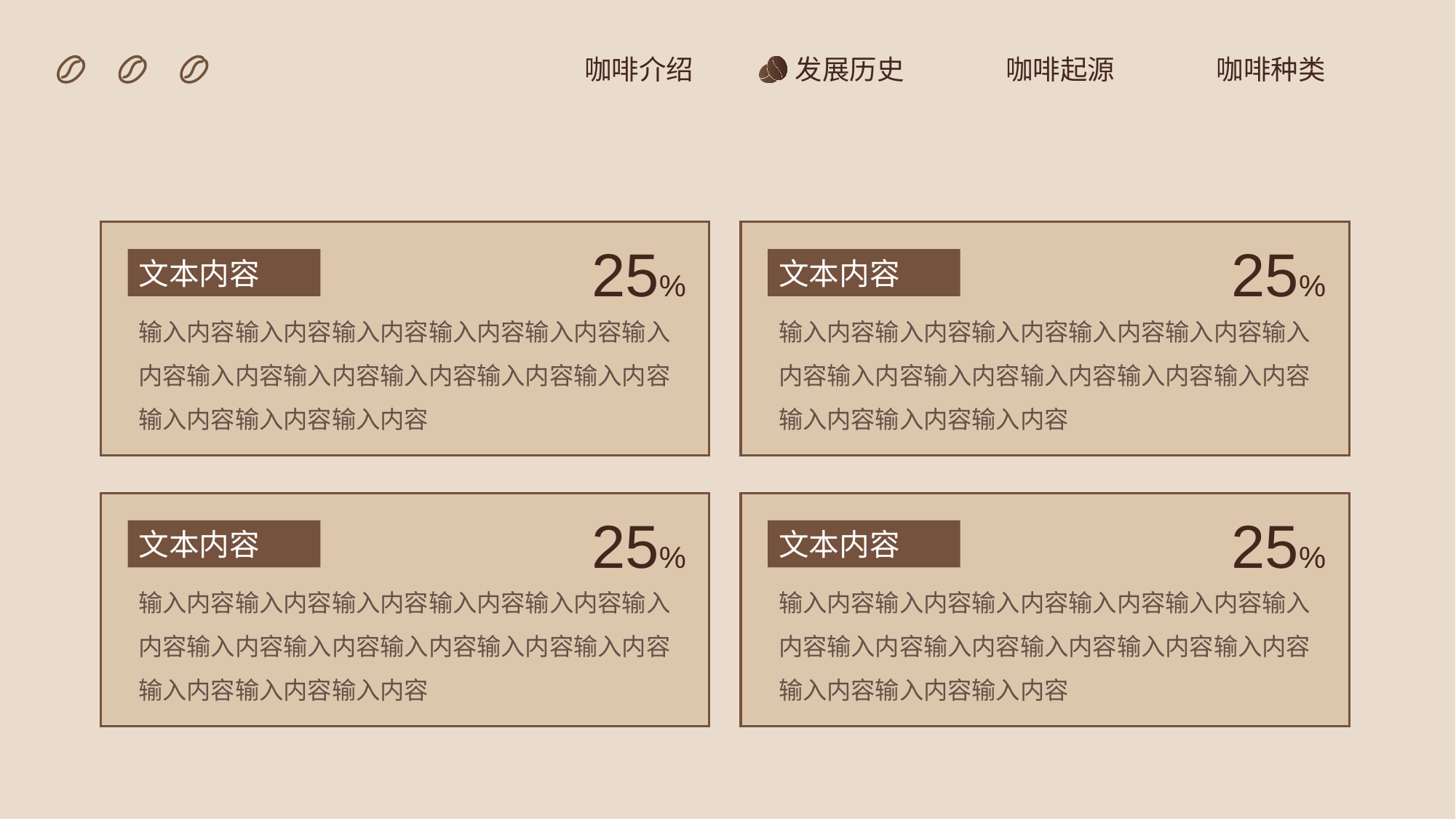

咖啡介绍
发展历史
咖啡起源
咖啡种类

25%
文本内容
输入内容输入内容输入内容输入内容输入内容输入内容输入内容输入内容输入内容输入内容输入内容输入内容输入内容输入内容

25%
文本内容
输入内容输入内容输入内容输入内容输入内容输入内容输入内容输入内容输入内容输入内容输入内容输入内容输入内容输入内容

25%
文本内容
输入内容输入内容输入内容输入内容输入内容输入内容输入内容输入内容输入内容输入内容输入内容输入内容输入内容输入内容

25%
文本内容
输入内容输入内容输入内容输入内容输入内容输入内容输入内容输入内容输入内容输入内容输入内容输入内容输入内容输入内容